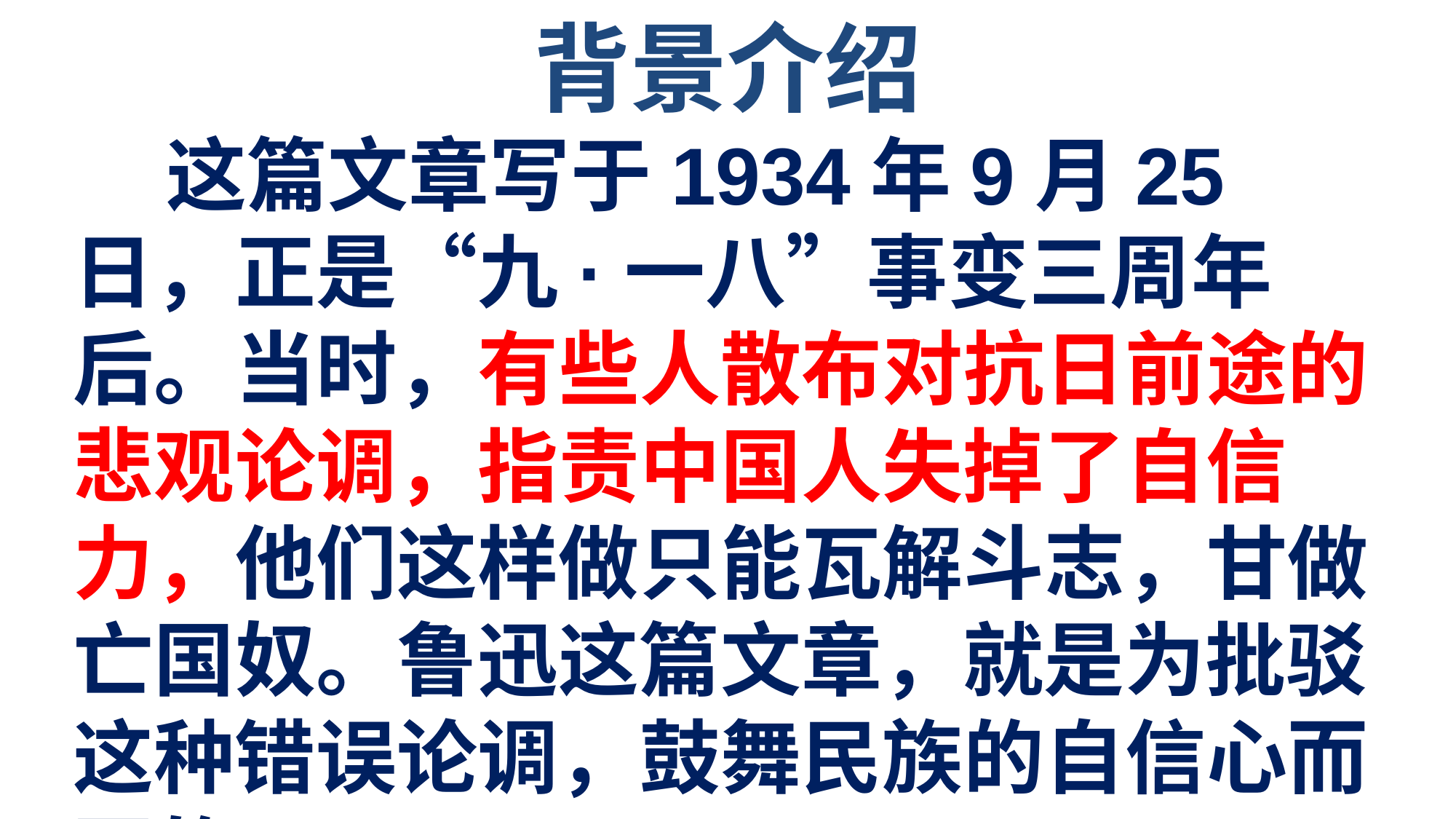

背景介绍
    这篇文章写于1934年9月25日，正是“九·一八”事变三周年后。当时，有些人散布对抗日前途的悲观论调，指责中国人失掉了自信力，他们这样做只能瓦解斗志，甘做亡国奴。鲁迅这篇文章，就是为批驳这种错误论调，鼓舞民族的自信心而写的。